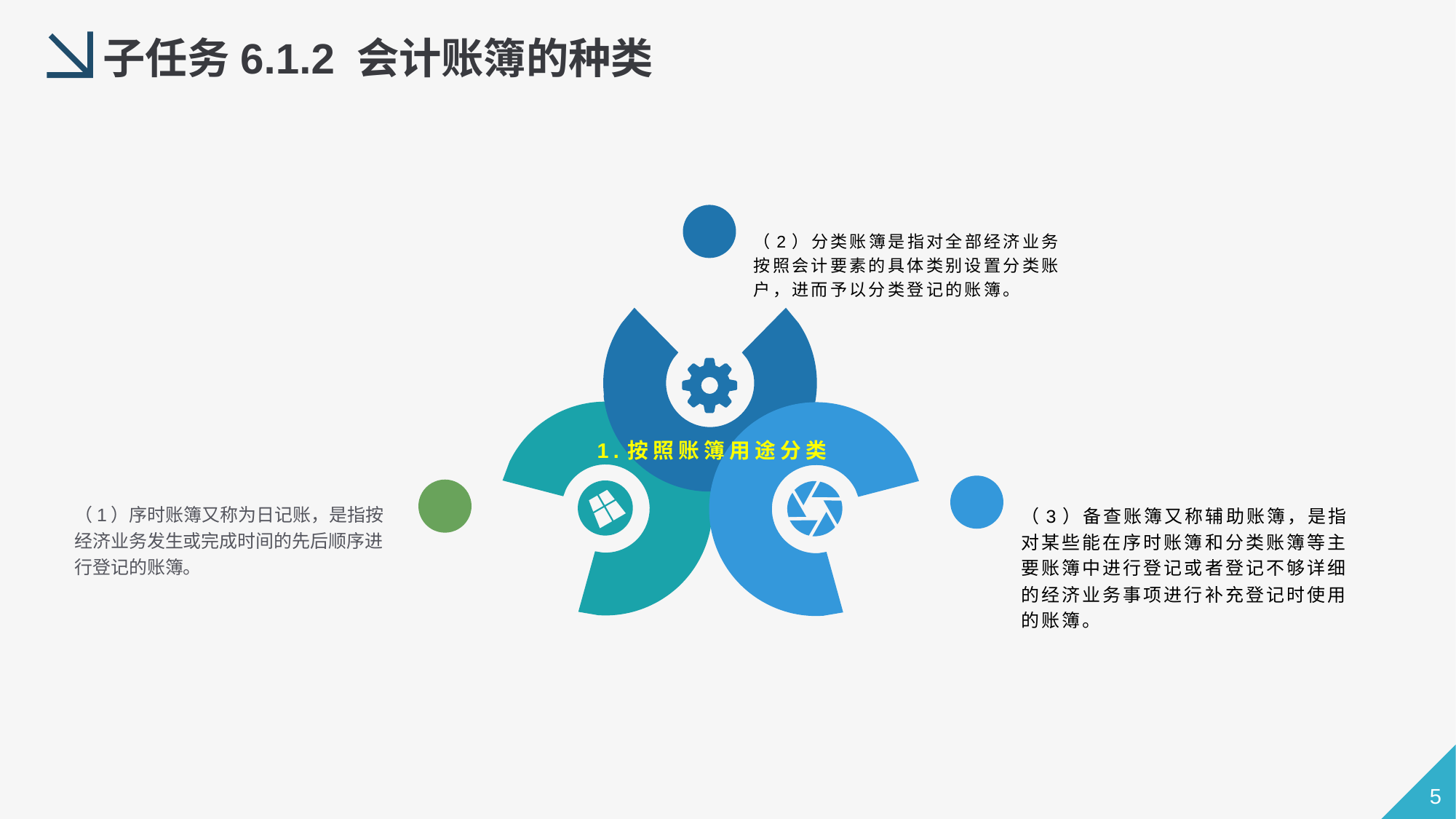

子任务6.1.2 会计账簿的种类

（2）分类账簿是指对全部经济业务按照会计要素的具体类别设置分类账户，进而予以分类登记的账簿。

1.按照账簿用途分类

（1）序时账簿又称为日记账，是指按经济业务发生或完成时间的先后顺序进行登记的账簿。
（3）备查账簿又称辅助账簿，是指对某些能在序时账簿和分类账簿等主要账簿中进行登记或者登记不够详细的经济业务事项进行补充登记时使用的账簿。